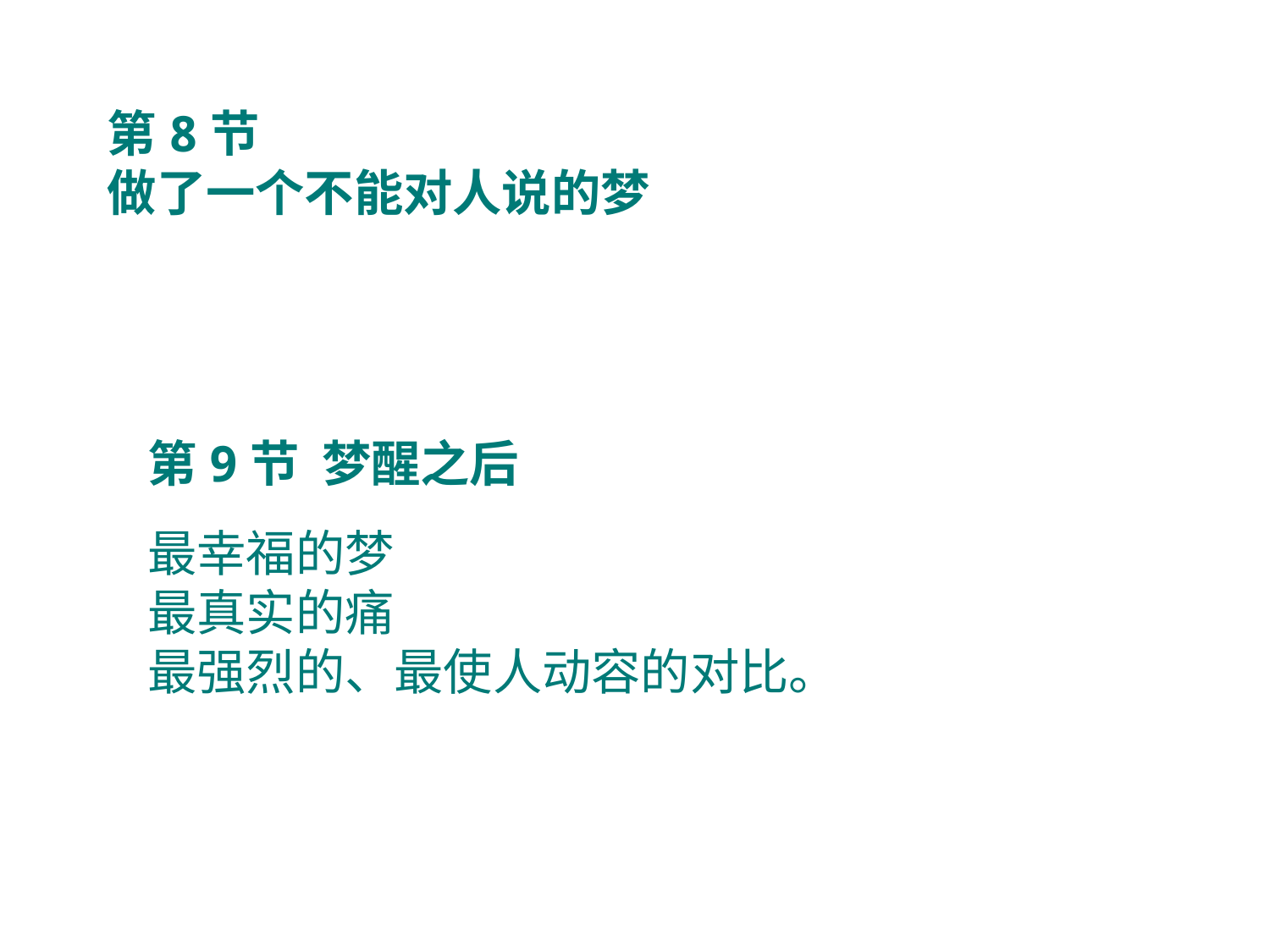

第8节
做了一个不能对人说的梦
第9节  梦醒之后

最幸福的梦
最真实的痛
最强烈的、最使人动容的对比。